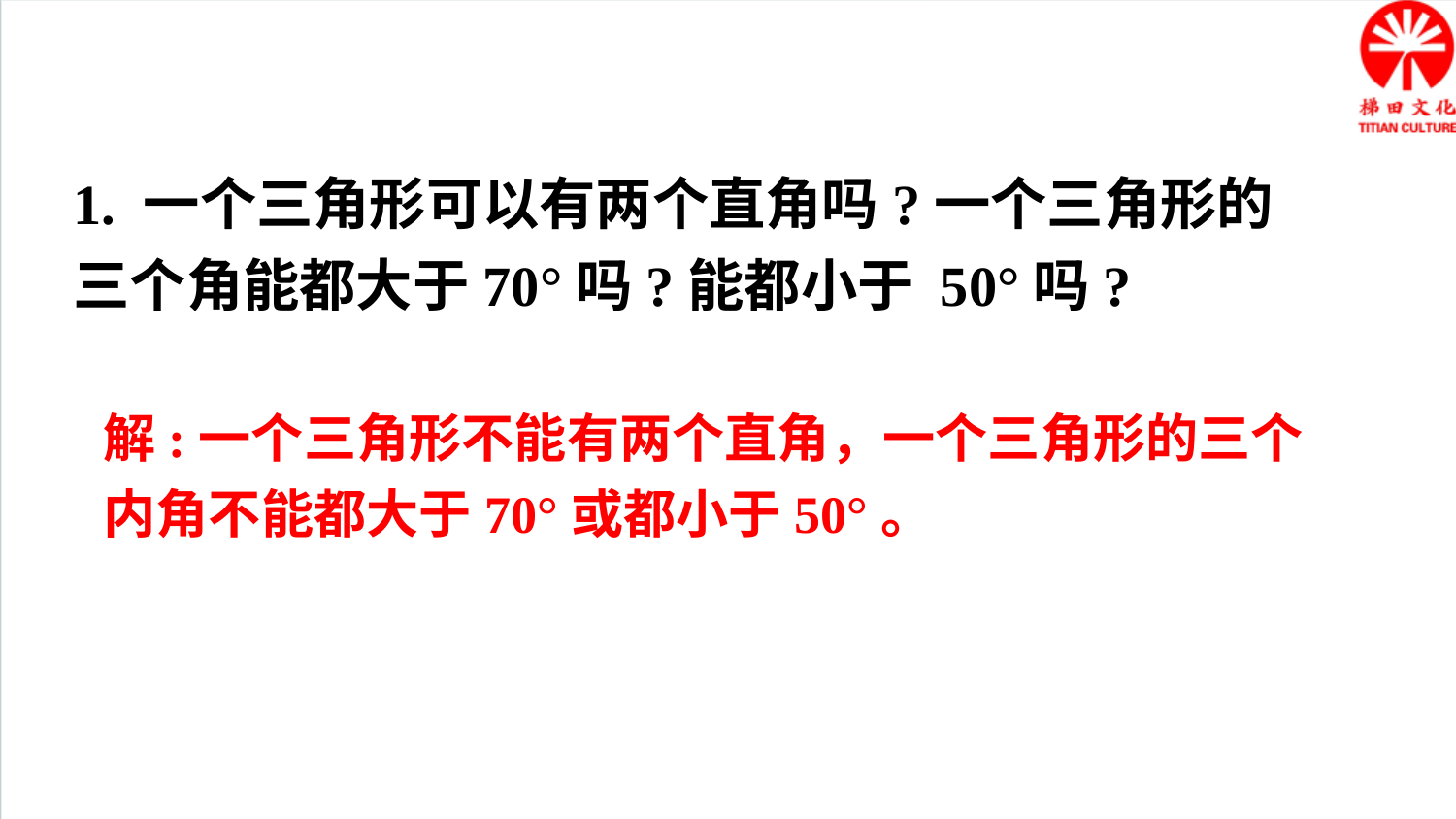

1. 一个三角形可以有两个直角吗?一个三角形的三个角能都大于70°吗?能都小于 50°吗?
解:一个三角形不能有两个直角，一个三角形的三个内角不能都大于70°或都小于50°。